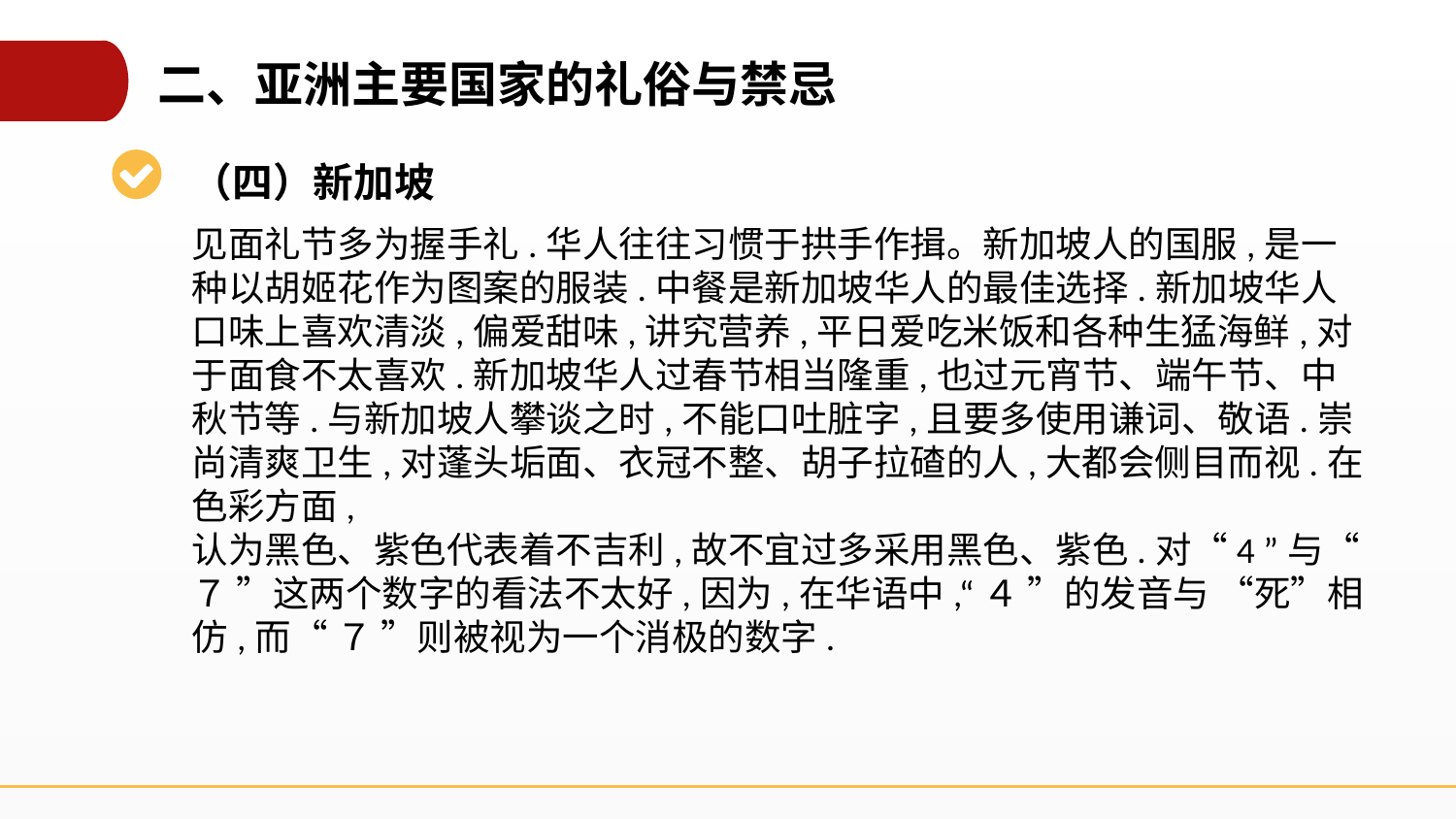

二、亚洲主要国家的礼俗与禁忌

（四）新加坡
见面礼节多为握手礼.华人往往习惯于拱手作揖。新加坡人的国服,是一种以胡姬花作为图案的服装.中餐是新加坡华人的最佳选择.新加坡华人口味上喜欢清淡,偏爱甜味,讲究营养,平日爱吃米饭和各种生猛海鲜,对于面食不太喜欢.新加坡华人过春节相当隆重,也过元宵节、端午节、中秋节等.与新加坡人攀谈之时,不能口吐脏字,且要多使用谦词、敬语.崇尚清爽卫生,对蓬头垢面、衣冠不整、胡子拉碴的人,大都会侧目而视.在色彩方面,
认为黑色、紫色代表着不吉利,故不宜过多采用黑色、紫色.对“4 ”与“ ７ ”这两个数字的看法不太好,因为,在华语中,“４ ”的发音与 “死”相仿,而“ ７ ”则被视为一个消极的数字.